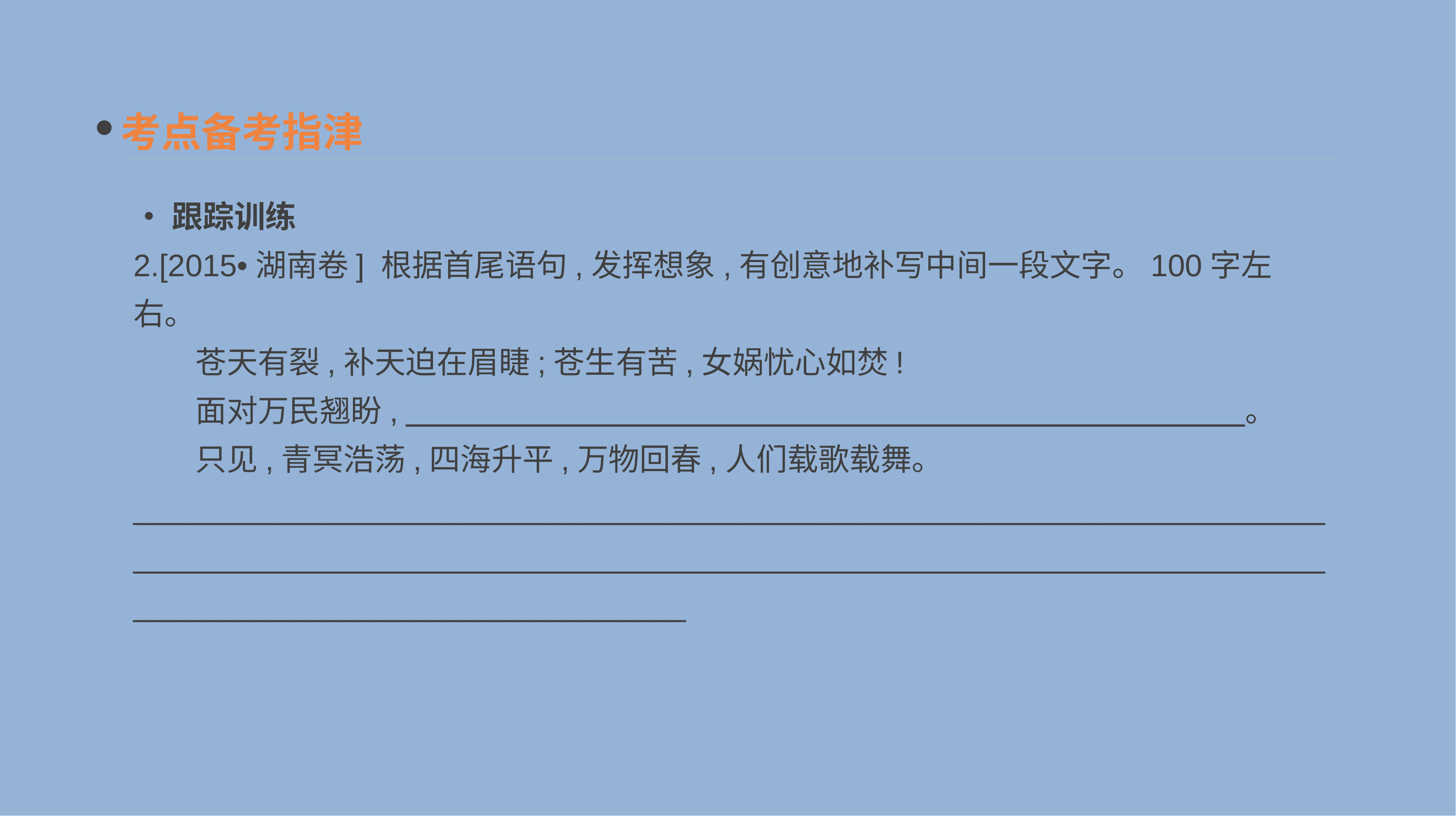

考点备考指津

•跟踪训练
2.[2015•湖南卷] 根据首尾语句,发挥想象,有创意地补写中间一段文字。100字左右。
　　苍天有裂,补天迫在眉睫;苍生有苦,女娲忧心如焚!
　　面对万民翘盼,　　　　　　　　　　　　　　　　　　　　　　　　　　　。
　　只见,青冥浩荡,四海升平,万物回春,人们载歌载舞。
__________________________________________________________________________________________________________________________________________________________________________